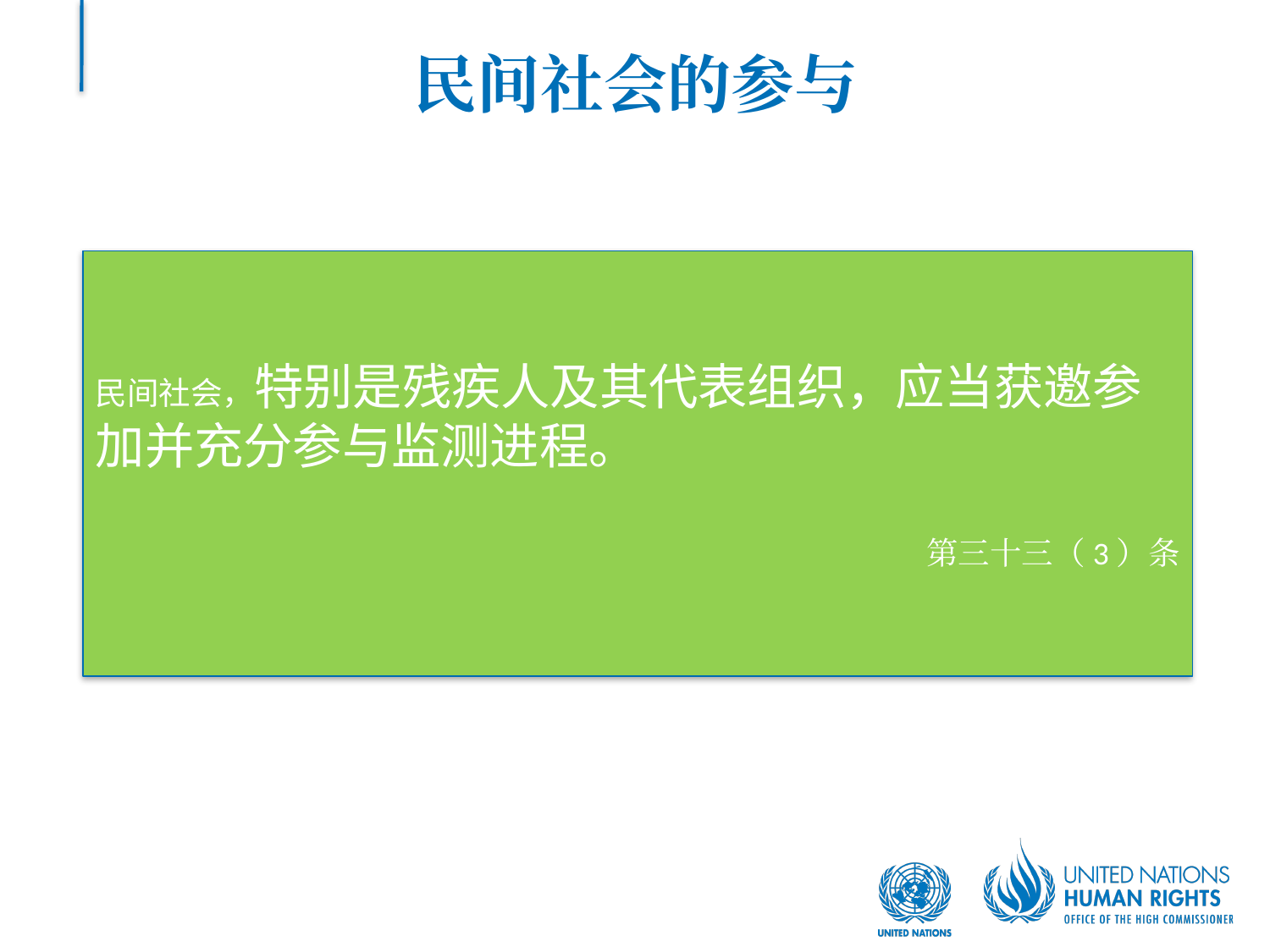

# 民间社会的参与

民间社会，特别是残疾人及其代表组织，应当获邀参加并充分参与监测进程。

第三十三（3）条